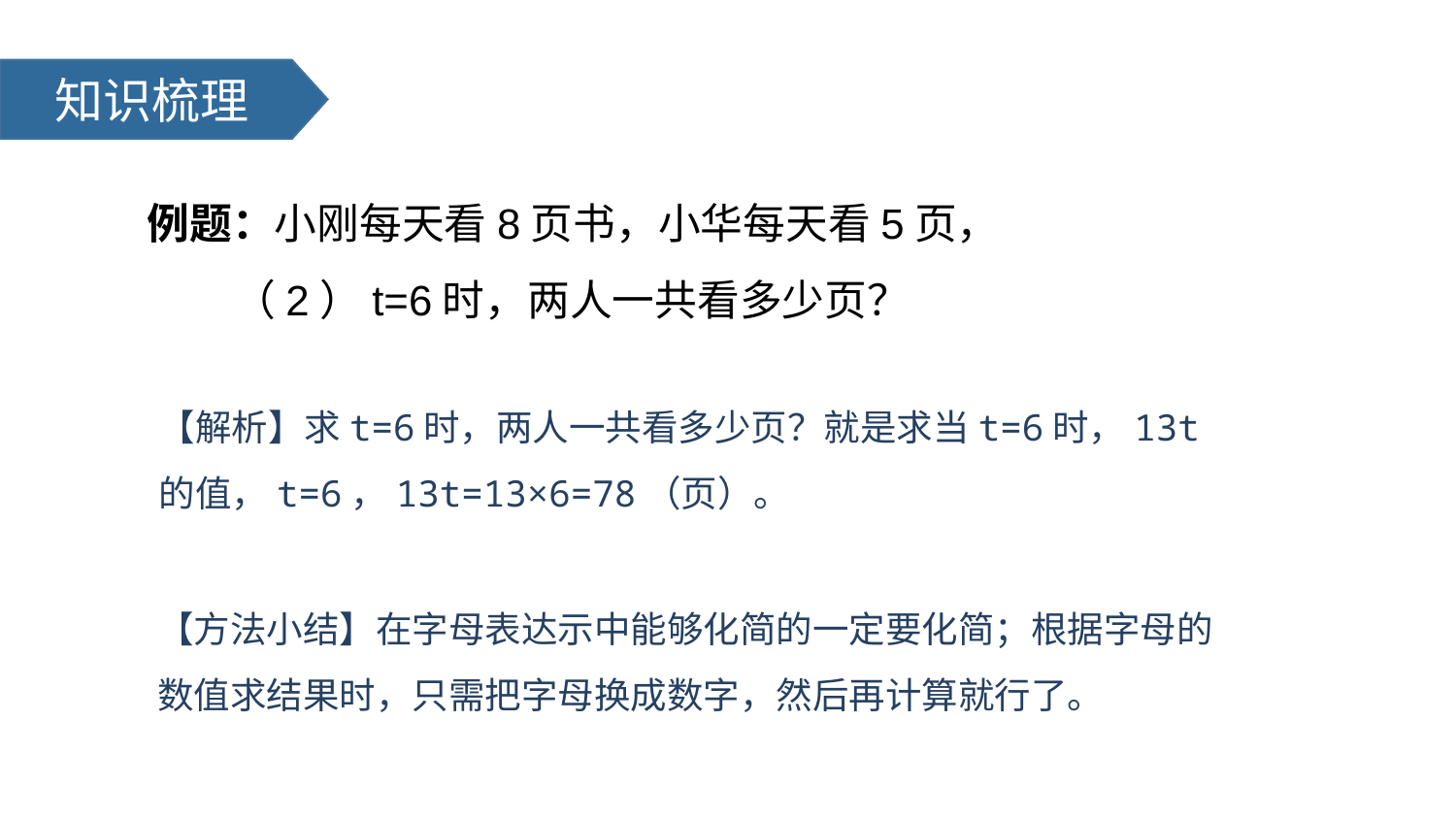

知识梳理
例题：小刚每天看8页书，小华每天看5页，
        （2）t=6时，两人一共看多少页？
【解析】求t=6时，两人一共看多少页？就是求当t=6时，13t 的值，t=6，13t=13×6=78（页）。
【方法小结】在字母表达示中能够化简的一定要化简；根据字母的数值求结果时，只需把字母换成数字，然后再计算就行了。